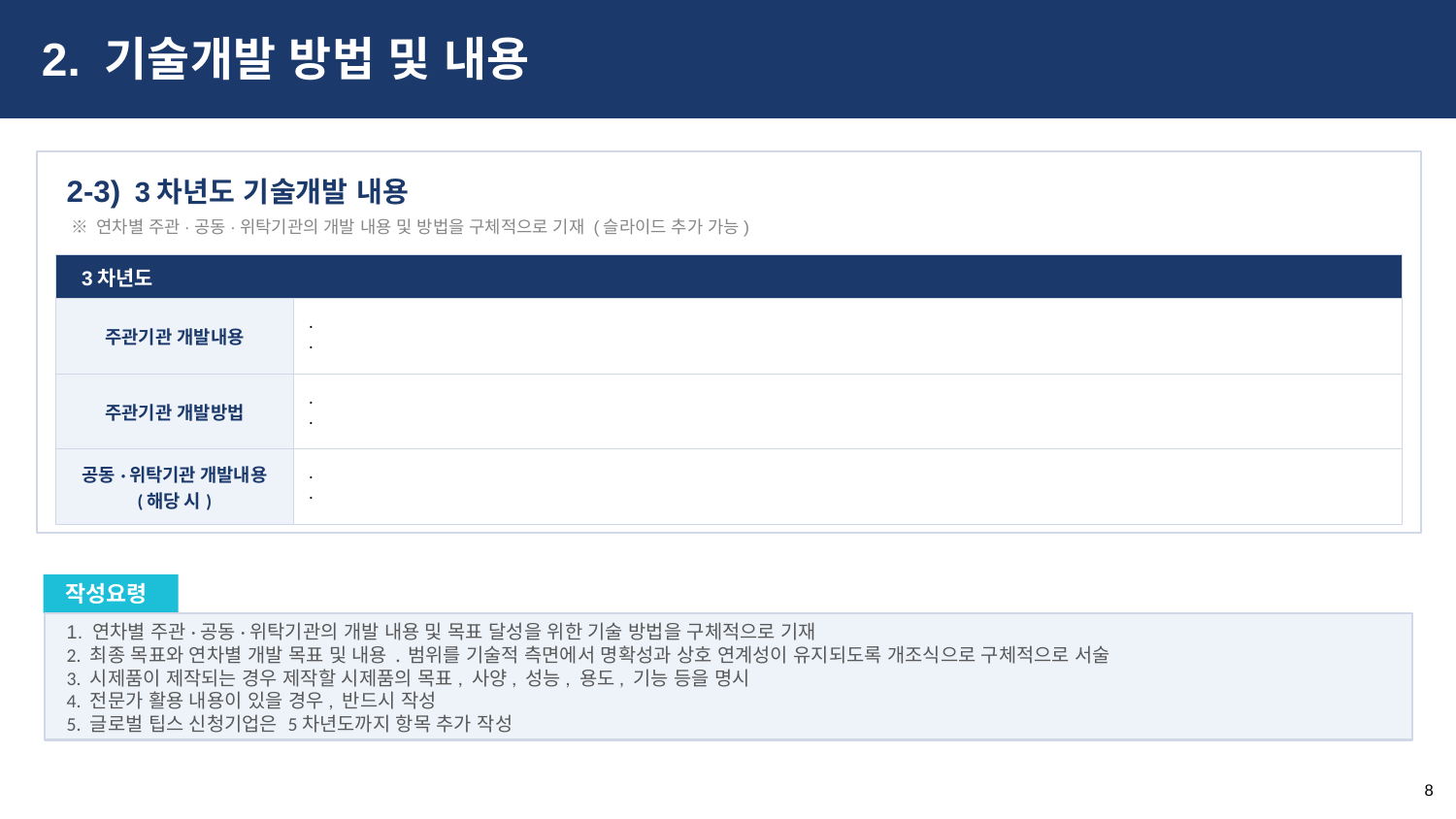

2. 기술개발 방법 및 내용

3차년도 기술개발 내용
2-3)
※ 연차별 주관·공동·위탁기관의 개발 내용 및 방법을 구체적으로 기재 (슬라이드 추가 가능)
| 3차년도 |  |
| --- | --- |
| 주관기관 개발내용 | · · |
| 주관기관 개발방법 | · · |
| 공동·위탁기관 개발내용 (해당 시) | · · |

작성요령

1. 연차별 주관·공동·위탁기관의 개발 내용 및 목표 달성을 위한 기술 방법을 구체적으로 기재
2. 최종 목표와 연차별 개발 목표 및 내용 ․ 범위를 기술적 측면에서 명확성과 상호 연계성이 유지되도록 개조식으로 구체적으로 서술
3. 시제품이 제작되는 경우 제작할 시제품의 목표, 사양, 성능, 용도, 기능 등을 명시
4. 전문가 활용 내용이 있을 경우, 반드시 작성
5. 글로벌 팁스 신청기업은 5차년도까지 항목 추가 작성

8